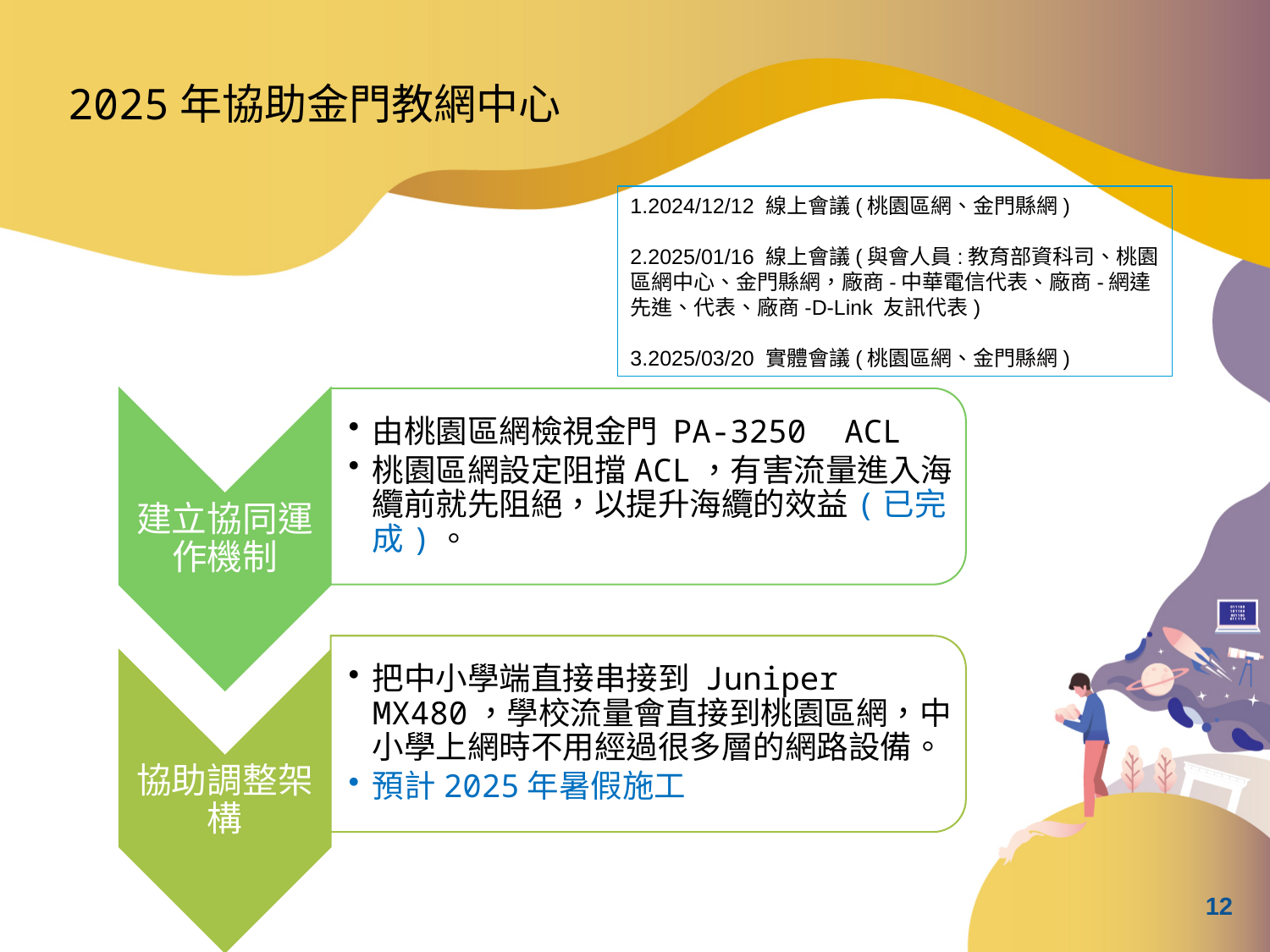

2025年協助金門教網中心
1.2024/12/12 線上會議(桃園區網、金門縣網)
2.2025/01/16 線上會議(與會人員:教育部資科司、桃園區網中心、金門縣網，廠商-中華電信代表、廠商-網達先進、代表、廠商-D-Link 友訊代表)
3.2025/03/20 實體會議(桃園區網、金門縣網)
建立協同運作機制
由桃園區網檢視金門 PA-3250  ACL
桃園區網設定阻擋ACL，有害流量進入海纜前就先阻絕，以提升海纜的效益(已完成)。
協助調整架構
把中小學端直接串接到 Juniper MX480，學校流量會直接到桃園區網，中小學上網時不用經過很多層的網路設備。
預計2025年暑假施工